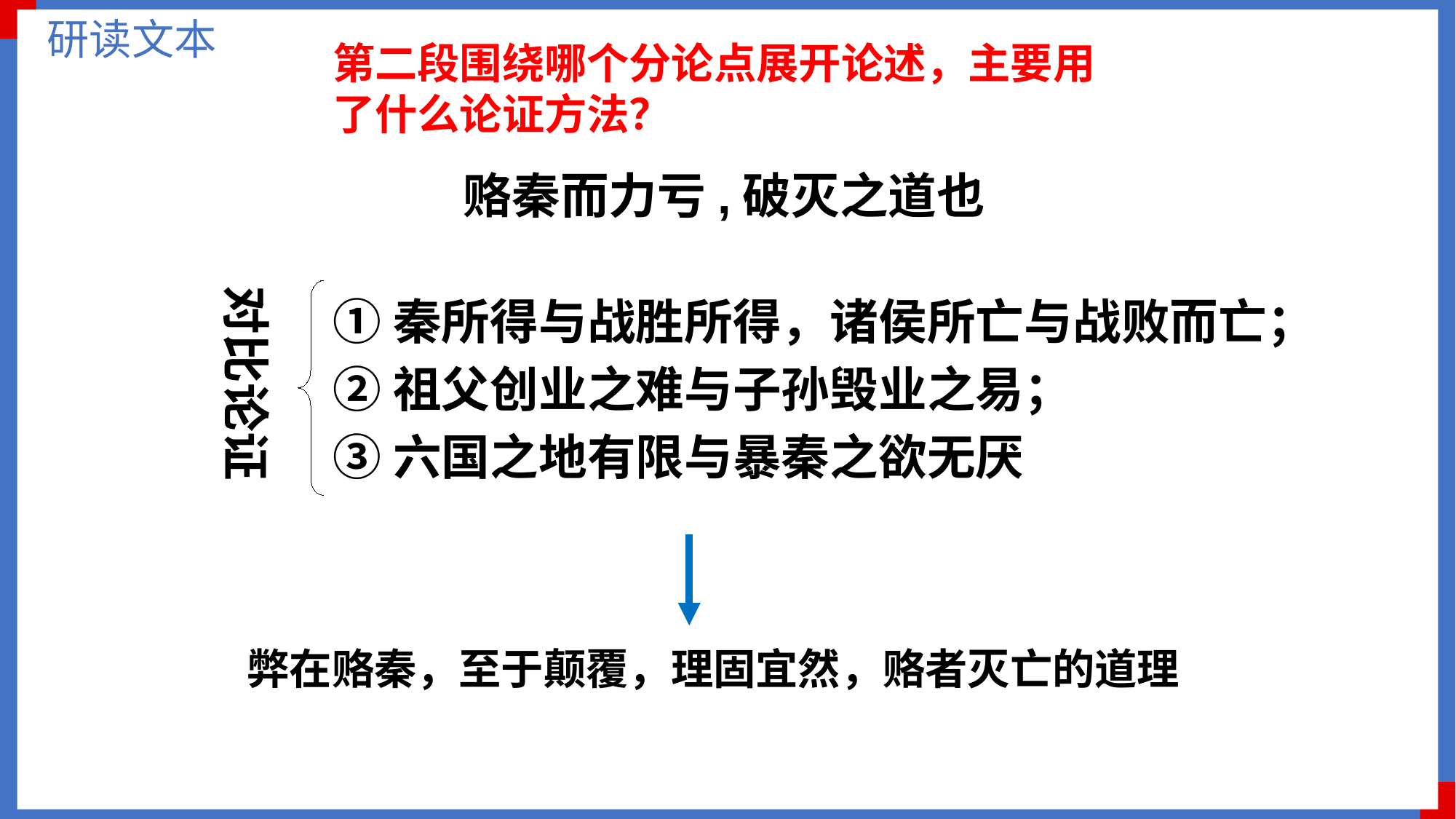

研读文本
第二段围绕哪个分论点展开论述，主要用了什么论证方法？
赂秦而力亏,破灭之道也
对比论证

①秦所得与战胜所得，诸侯所亡与战败而亡；
②祖父创业之难与子孙毁业之易；
③六国之地有限与暴秦之欲无厌
弊在赂秦，至于颠覆，理固宜然，赂者灭亡的道理